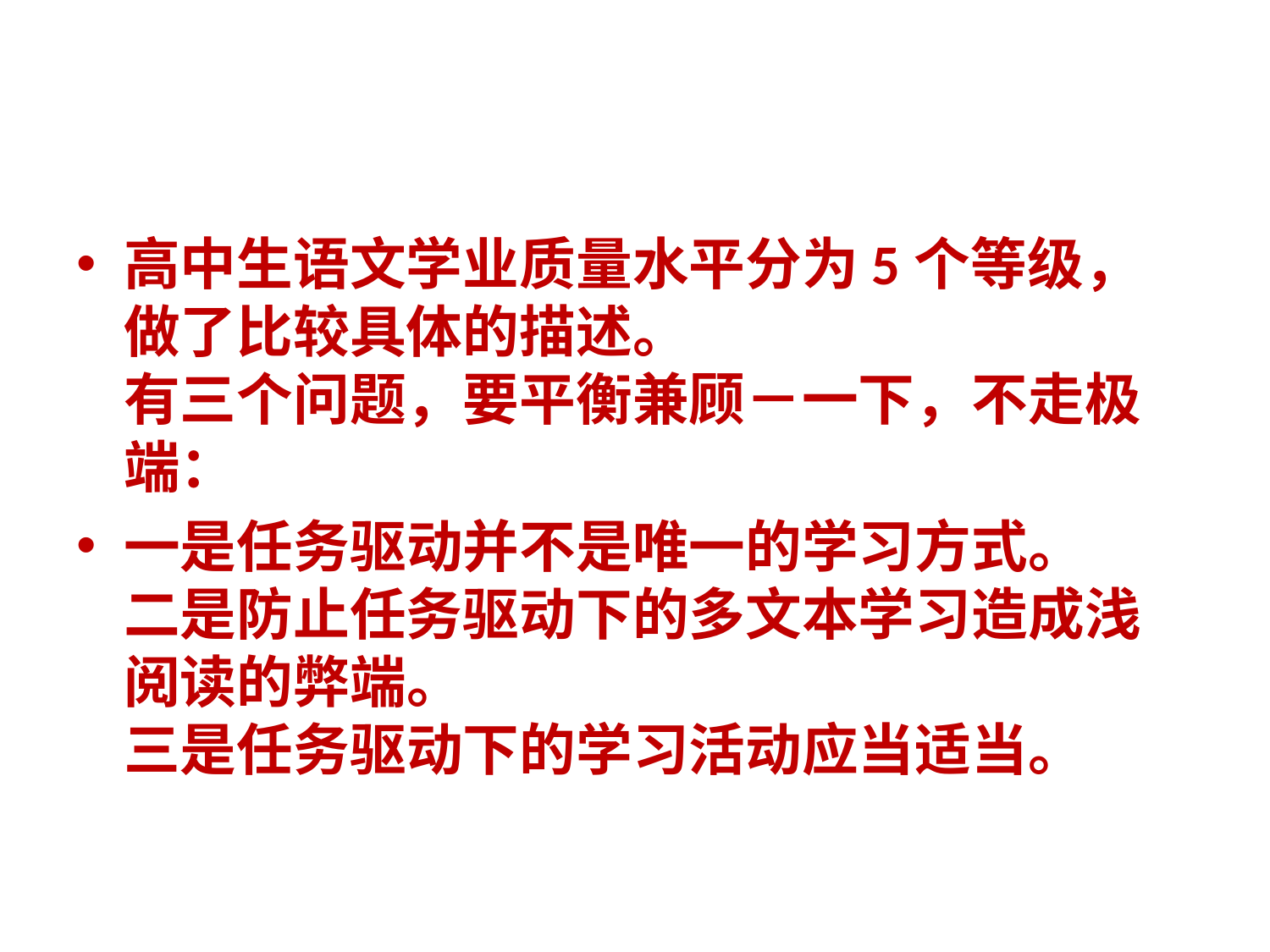

#
高中生语文学业质量水平分为5个等级，做了比较具体的描述。
有三个问题，要平衡兼顾－一下，不走极端：
一是任务驱动并不是唯一的学习方式。
二是防止任务驱动下的多文本学习造成浅阅读的弊端。
三是任务驱动下的学习活动应当适当。